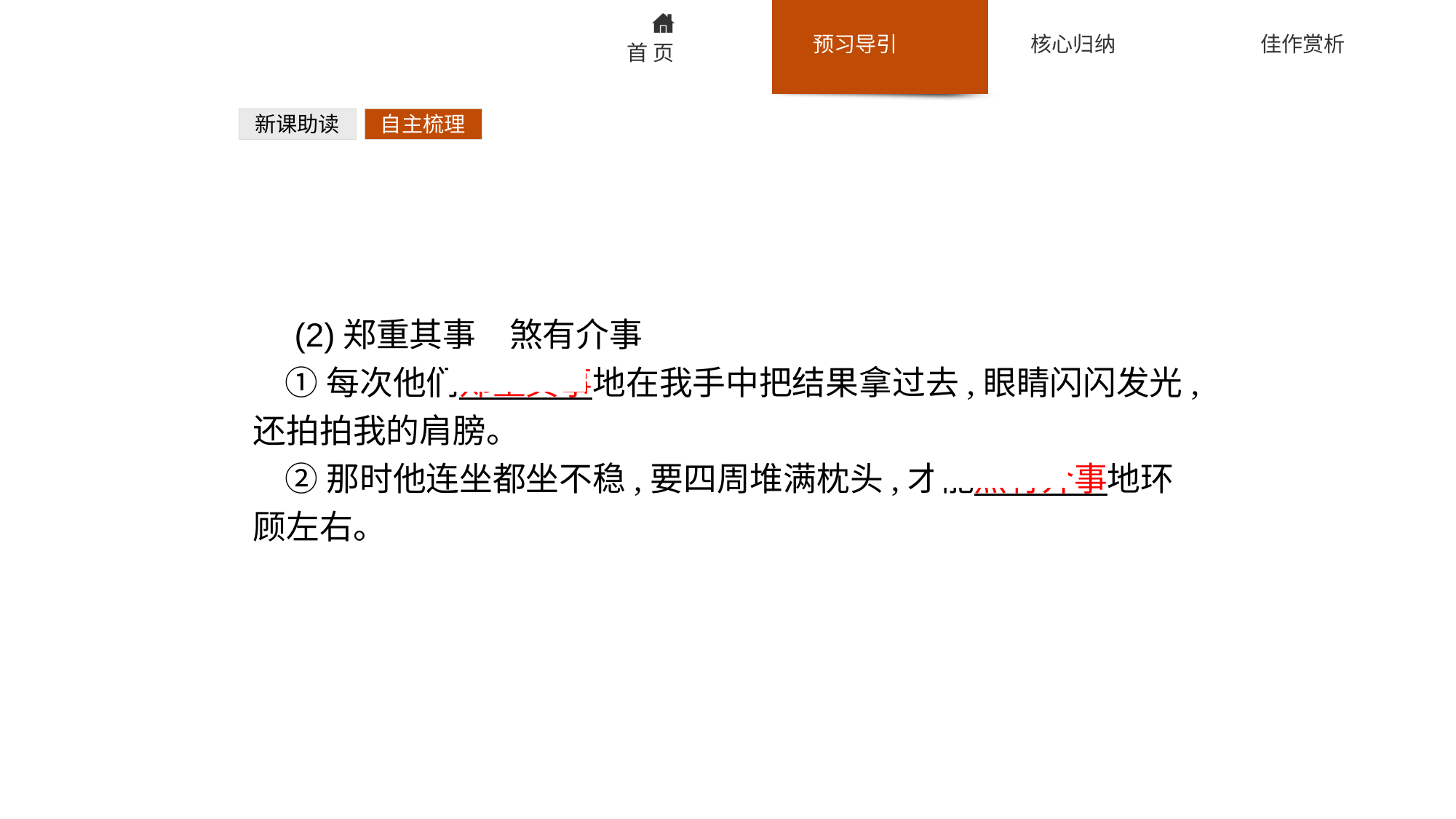

新课助读
自主梳理
 (2)郑重其事　煞有介事
①每次他们郑重其事地在我手中把结果拿过去,眼睛闪闪发光,还拍拍我的肩膀。
②那时他连坐都坐不稳,要四周堆满枕头,才能煞有介事地环顾左右。